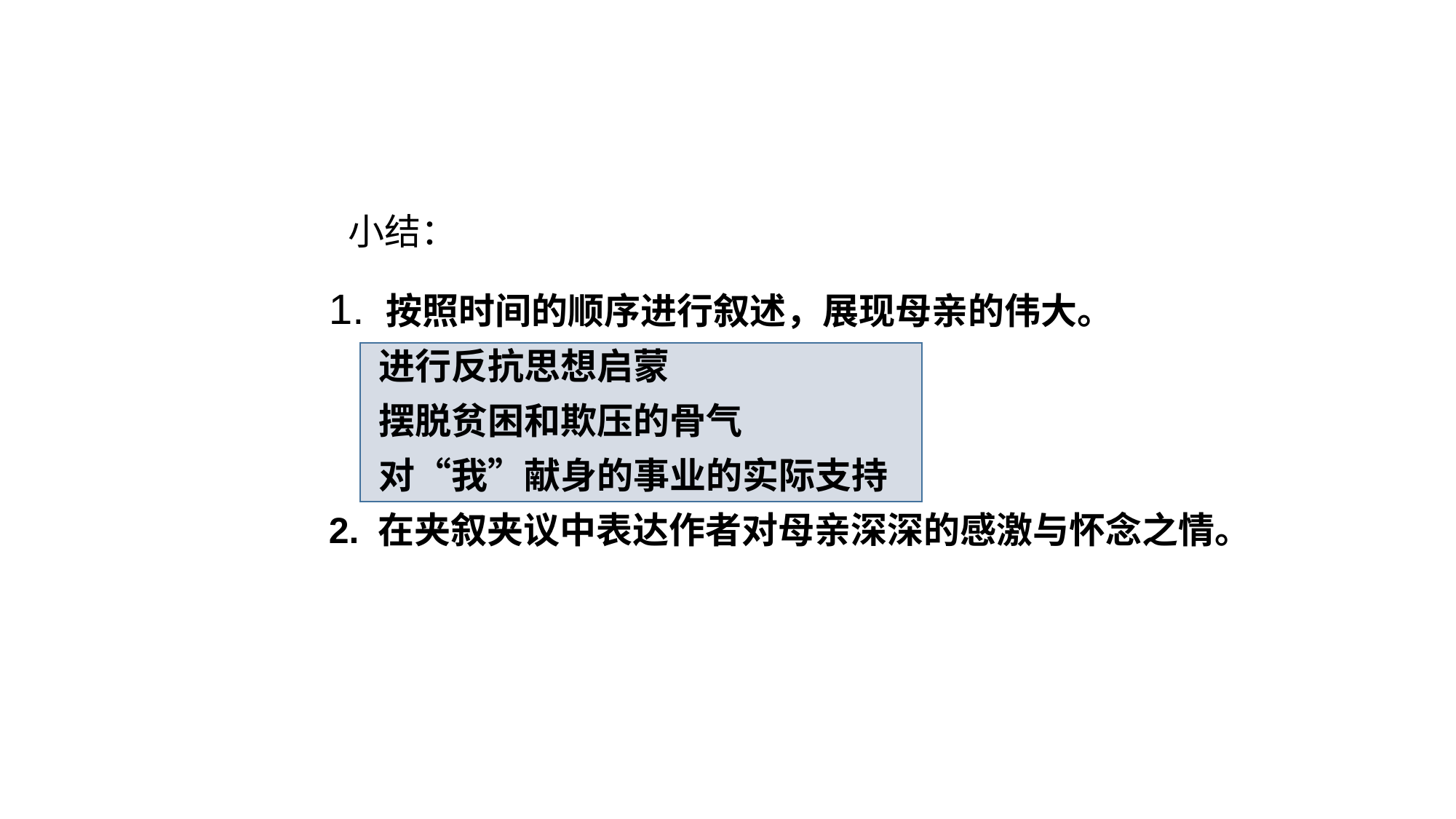

# 小结：
1. 按照时间的顺序进行叙述，展现母亲的伟大。
     进行反抗思想启蒙
     摆脱贫困和欺压的骨气
     对“我”献身的事业的实际支持
2. 在夹叙夹议中表达作者对母亲深深的感激与怀念之情。